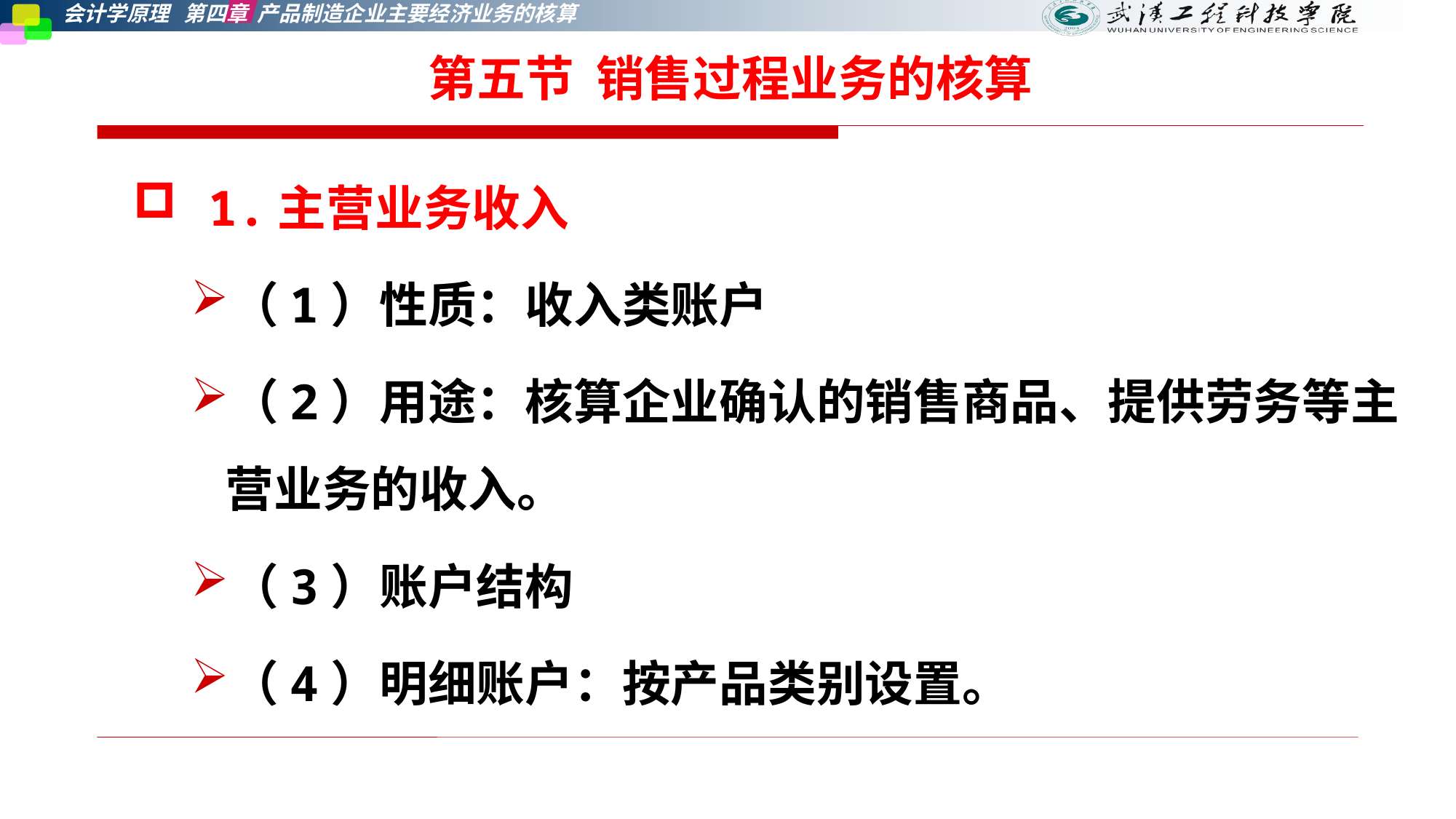

第五节  销售过程业务的核算
 1.主营业务收入
（1）性质：收入类账户
（2）用途：核算企业确认的销售商品、提供劳务等主营业务的收入。
（3）账户结构
（4）明细账户：按产品类别设置。